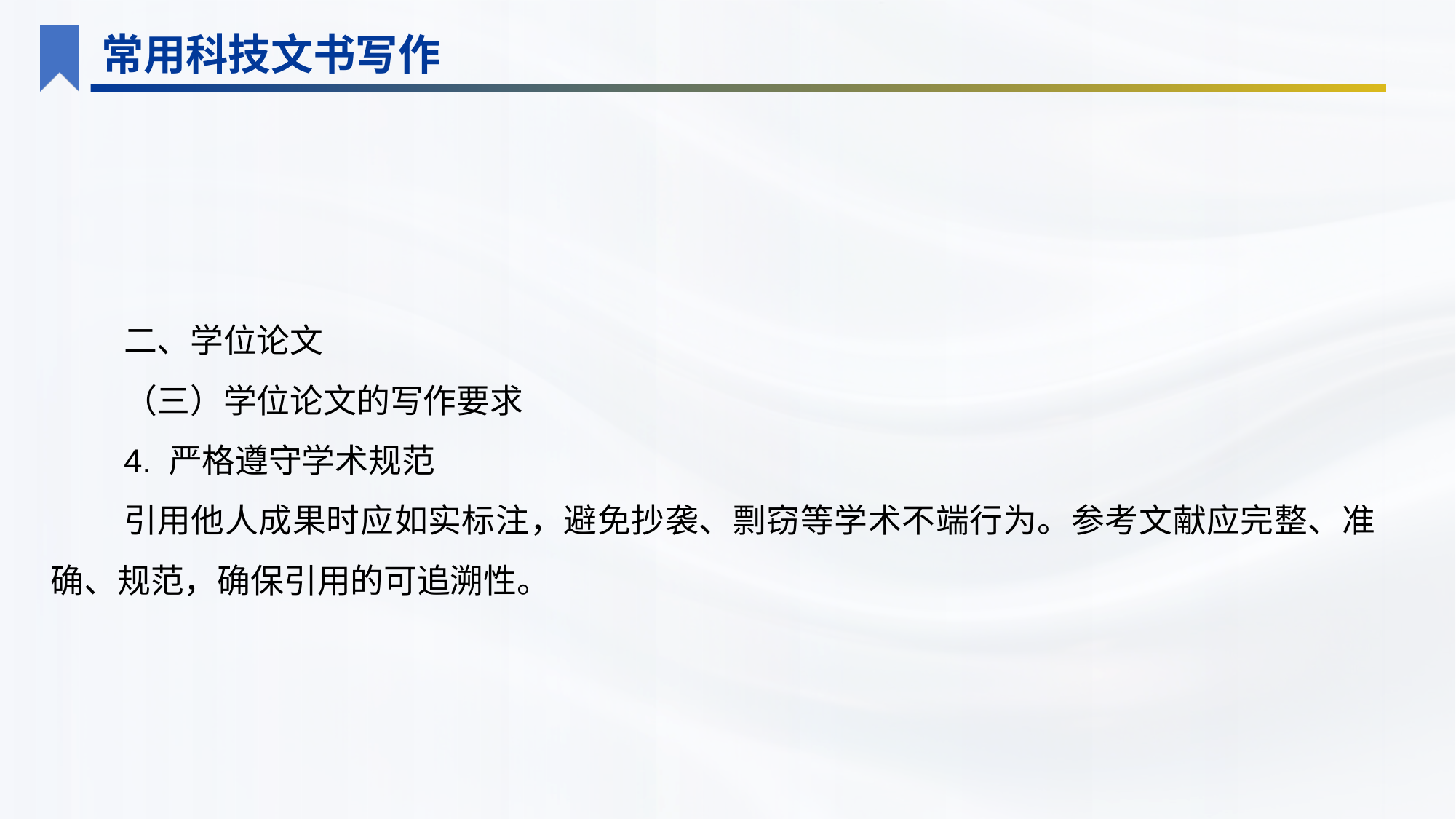

常用科技文书写作
二、学位论文
（三）学位论文的写作要求
4. 严格遵守学术规范
引用他人成果时应如实标注，避免抄袭、剽窃等学术不端行为。参考文献应完整、准确、规范，确保引用的可追溯性。